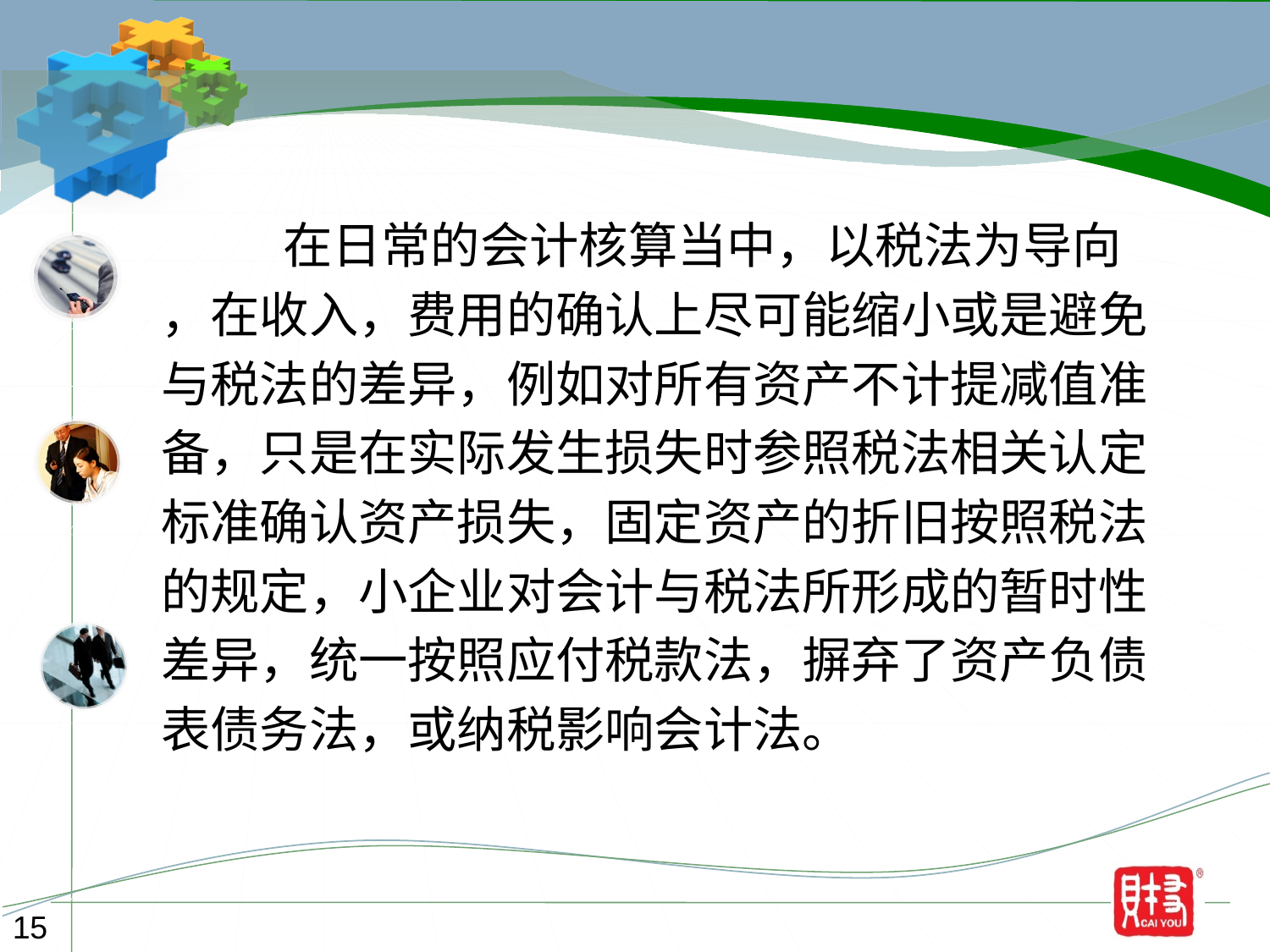

在日常的会计核算当中，以税法为导向
，在收入，费用的确认上尽可能缩小或是避免
与税法的差异，例如对所有资产不计提减值准
备，只是在实际发生损失时参照税法相关认定
标准确认资产损失，固定资产的折旧按照税法
的规定，小企业对会计与税法所形成的暂时性
差异，统一按照应付税款法，摒弃了资产负债
表债务法，或纳税影响会计法。
15